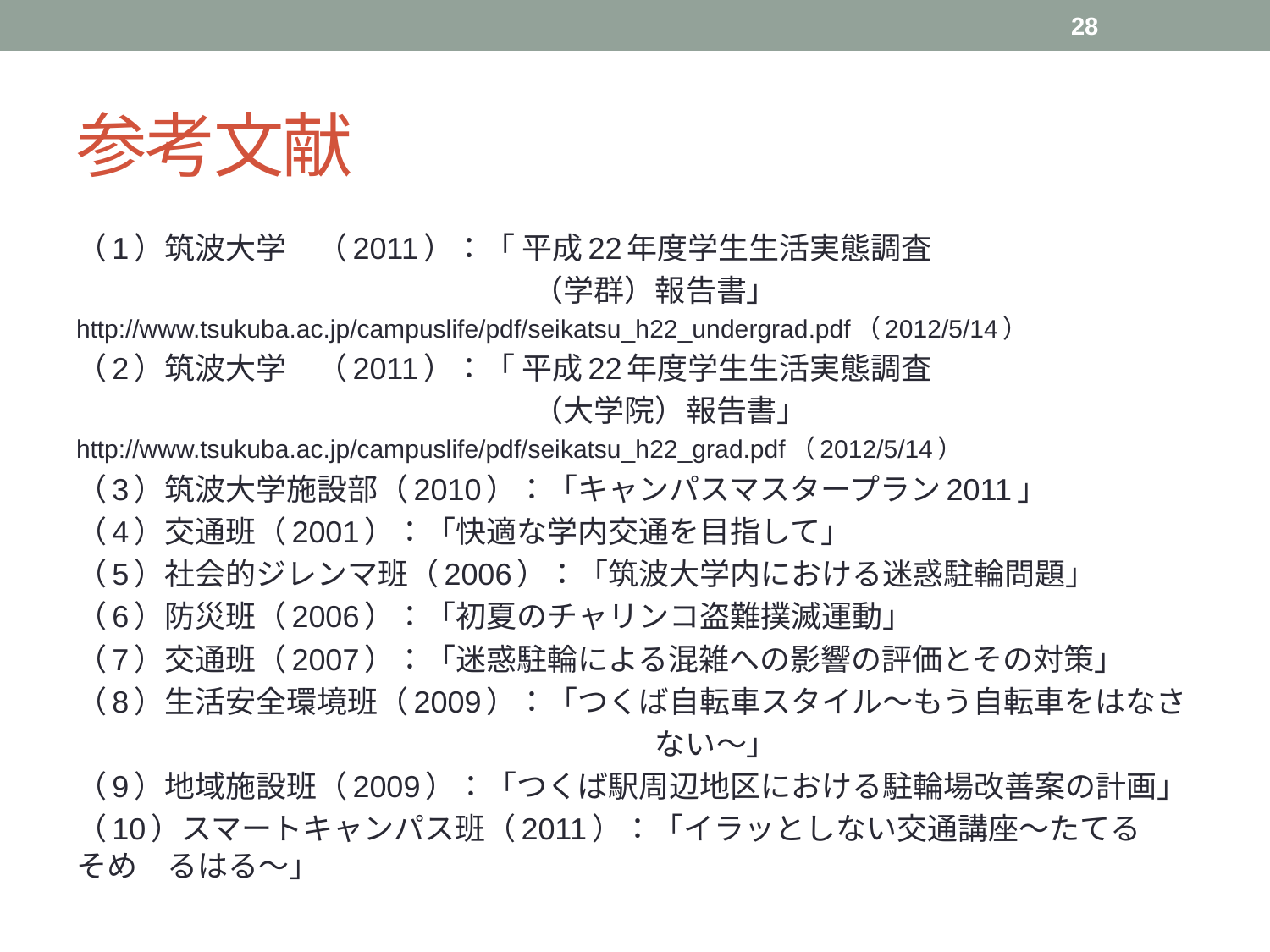

28
# 参考文献
（1）筑波大学　（2011）：「 平成22年度学生生活実態調査
　　　　　　　　　　　　　　　（学群）報告書」
http://www.tsukuba.ac.jp/campuslife/pdf/seikatsu_h22_undergrad.pdf（2012/5/14）
（2）筑波大学　（2011）：「 平成22年度学生生活実態調査
　　　　　　　　　　　　　　　（大学院）報告書」
http://www.tsukuba.ac.jp/campuslife/pdf/seikatsu_h22_grad.pdf（2012/5/14）
（3）筑波大学施設部（2010）：「キャンパスマスタープラン2011」
（4）交通班（2001）：「快適な学内交通を目指して」
（5）社会的ジレンマ班（2006）：「筑波大学内における迷惑駐輪問題」
（6）防災班（2006）：「初夏のチャリンコ盗難撲滅運動」
（7）交通班（2007）：「迷惑駐輪による混雑への影響の評価とその対策」
（8）生活安全環境班（2009）：「つくば自転車スタイル～もう自転車をはなさ
　　　　　　　　　　　　　　　　　　　ない～」
（9）地域施設班（2009）：「つくば駅周辺地区における駐輪場改善案の計画」
（10）スマートキャンパス班（2011）：「イラッとしない交通講座～たてる　そめ				るはる～」